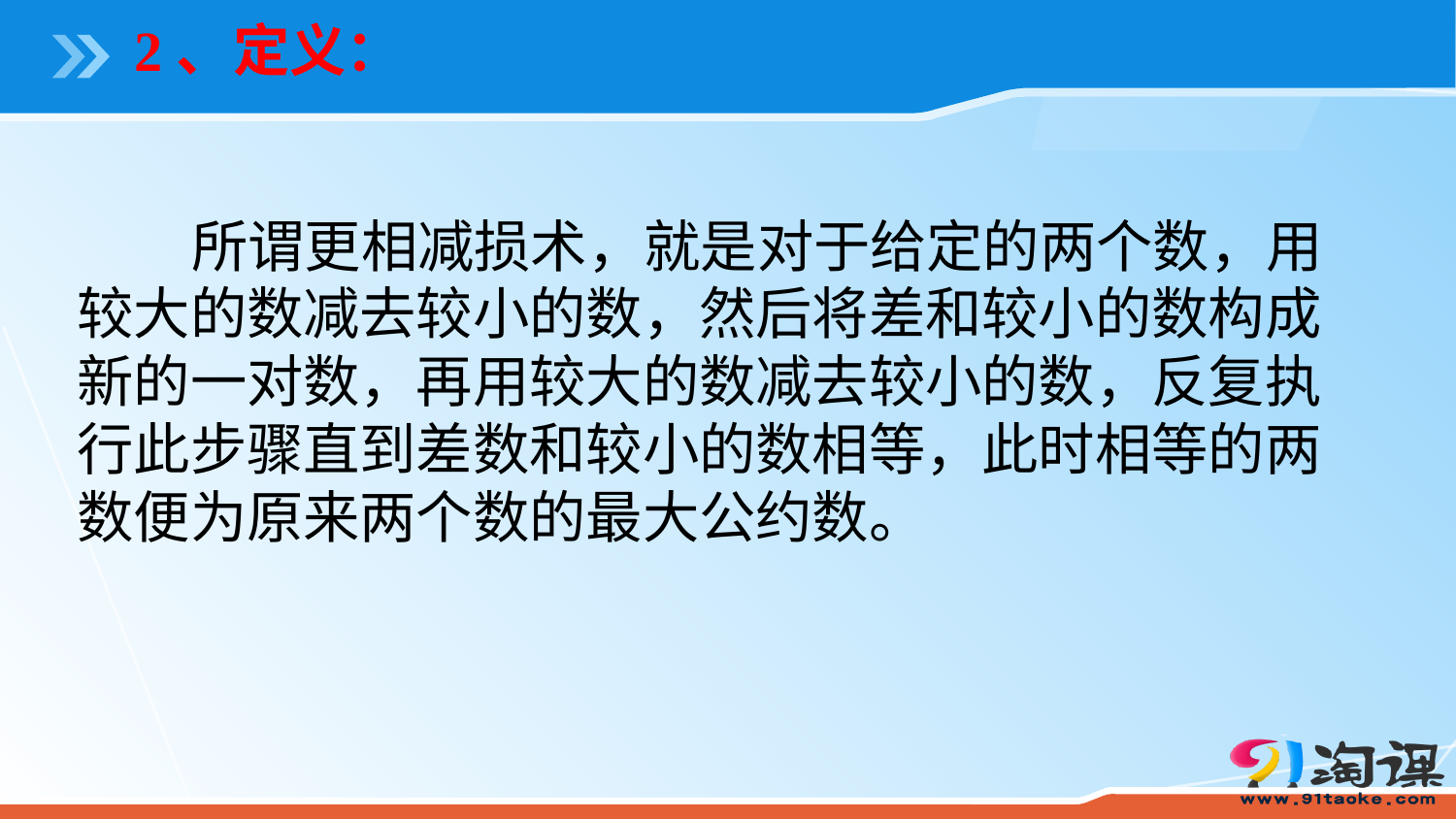

2、定义：
        所谓更相减损术，就是对于给定的两个数，用较大的数减去较小的数，然后将差和较小的数构成新的一对数，再用较大的数减去较小的数，反复执行此步骤直到差数和较小的数相等，此时相等的两数便为原来两个数的最大公约数。